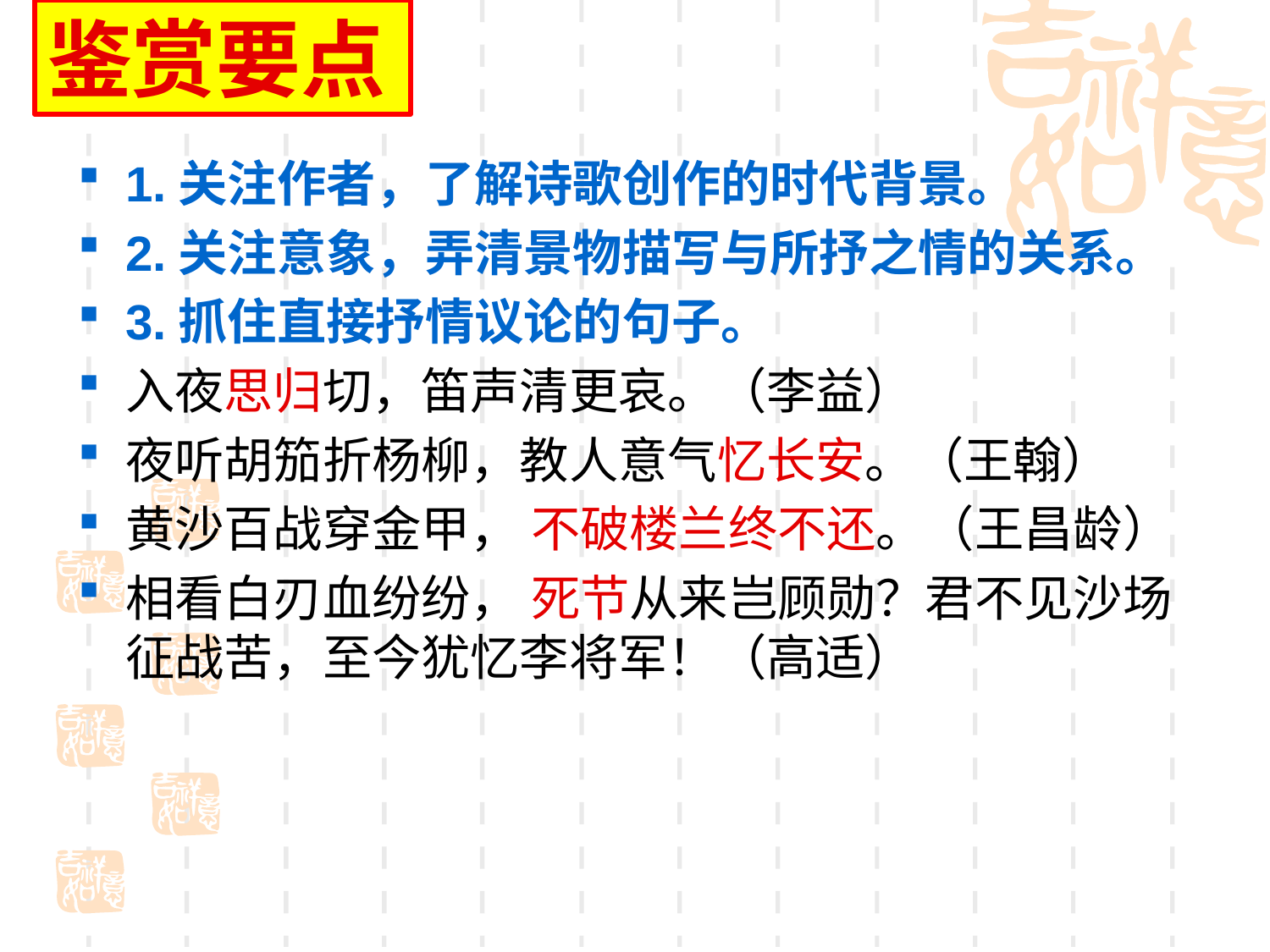

鉴赏要点
1.关注作者，了解诗歌创作的时代背景。
2.关注意象，弄清景物描写与所抒之情的关系。
3.抓住直接抒情议论的句子。
入夜思归切，笛声清更哀。（李益）
夜听胡笳折杨柳，教人意气忆长安。（王翰）
黄沙百战穿金甲， 不破楼兰终不还。（王昌龄）
相看白刃血纷纷， 死节从来岂顾勋？君不见沙场征战苦，至今犹忆李将军！（高适）